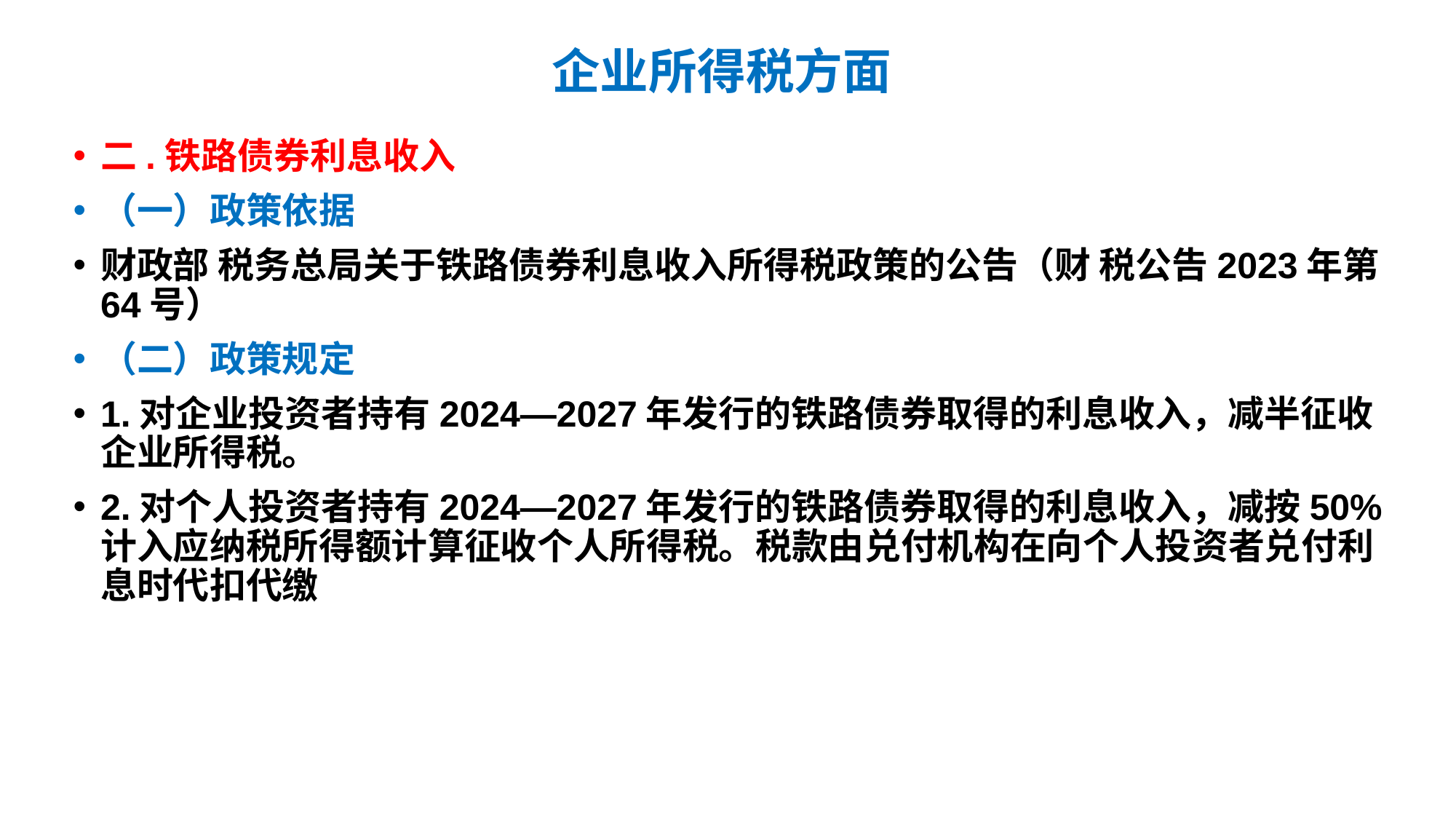

# 企业所得税方面
二.铁路债券利息收入
（一）政策依据
财政部 税务总局关于铁路债券利息收入所得税政策的公告（财 税公告2023年第64号）
（二）政策规定
1.对企业投资者持有2024—2027年发行的铁路债券取得的利息收入，减半征收企业所得税。
2.对个人投资者持有2024—2027年发行的铁路债券取得的利息收入，减按50%计入应纳税所得额计算征收个人所得税。税款由兑付机构在向个人投资者兑付利息时代扣代缴